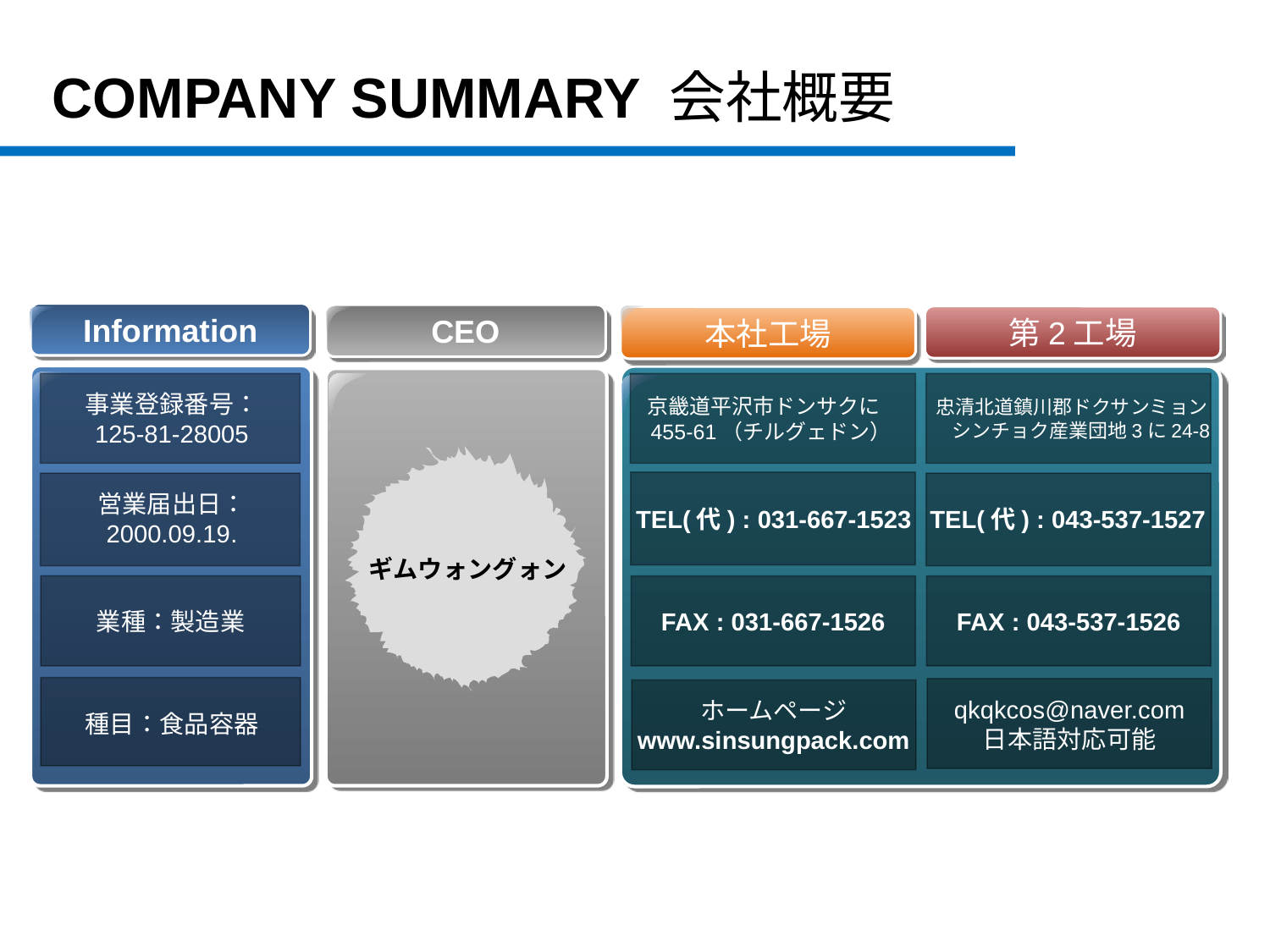

COMPANY SUMMARY 会社概要

Information
CEO

第2工場

本社工場

事業登録番号：
125-81-28005
京畿道平沢市ドンサクに
  455-61（チルグェドン）
忠清北道鎮川郡ドクサンミョン
    シンチョク産業団地3に24-8

営業届出日：
2000.09.19.
TEL(代) : 031-667-1523
TEL(代) : 043-537-1527
TEL (代) 031-667-1523
ギムウォングォン

FAX : 031-667-1526
業種：製造業
FAX : 031-667-1526
FAX : 043-537-1526

홈페이지
www.sinsungpack.com

qkqkcos@naver.com
日本語対応可能
ホームページ
www.sinsungpack.com
種目：食品容器